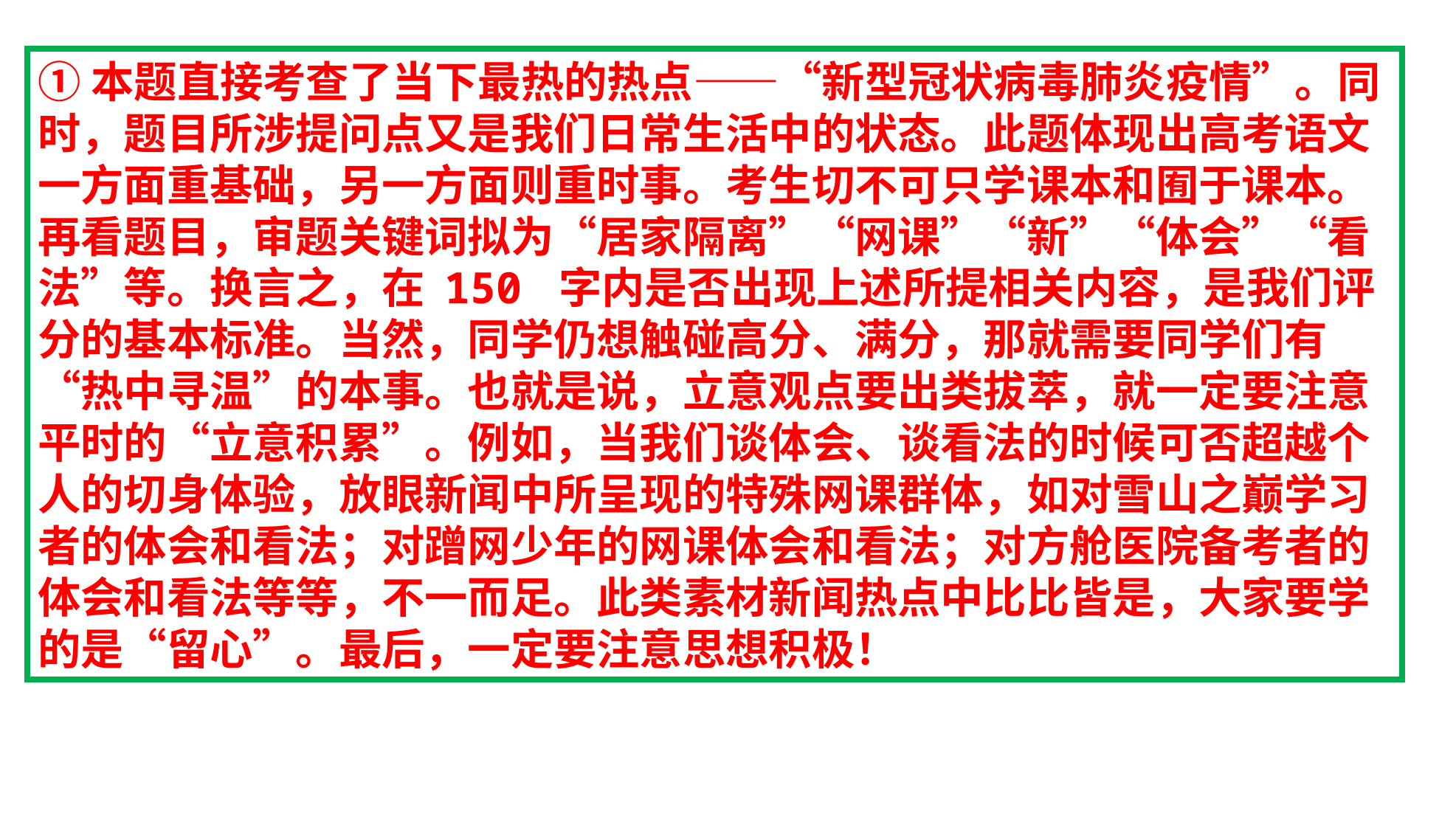

①本题直接考查了当下最热的热点——“新型冠状病毒肺炎疫情”。同时，题目所涉提问点又是我们日常生活中的状态。此题体现出高考语文一方面重基础，另一方面则重时事。考生切不可只学课本和囿于课本。
再看题目，审题关键词拟为“居家隔离”“网课”“新”“体会”“看法”等。换言之，在 150 字内是否出现上述所提相关内容，是我们评分的基本标准。当然，同学仍想触碰高分、满分，那就需要同学们有“热中寻温”的本事。也就是说，立意观点要出类拔萃，就一定要注意平时的“立意积累”。例如，当我们谈体会、谈看法的时候可否超越个人的切身体验，放眼新闻中所呈现的特殊网课群体，如对雪山之巅学习者的体会和看法；对蹭网少年的网课体会和看法；对方舱医院备考者的体会和看法等等，不一而足。此类素材新闻热点中比比皆是，大家要学的是“留心”。最后，一定要注意思想积极！